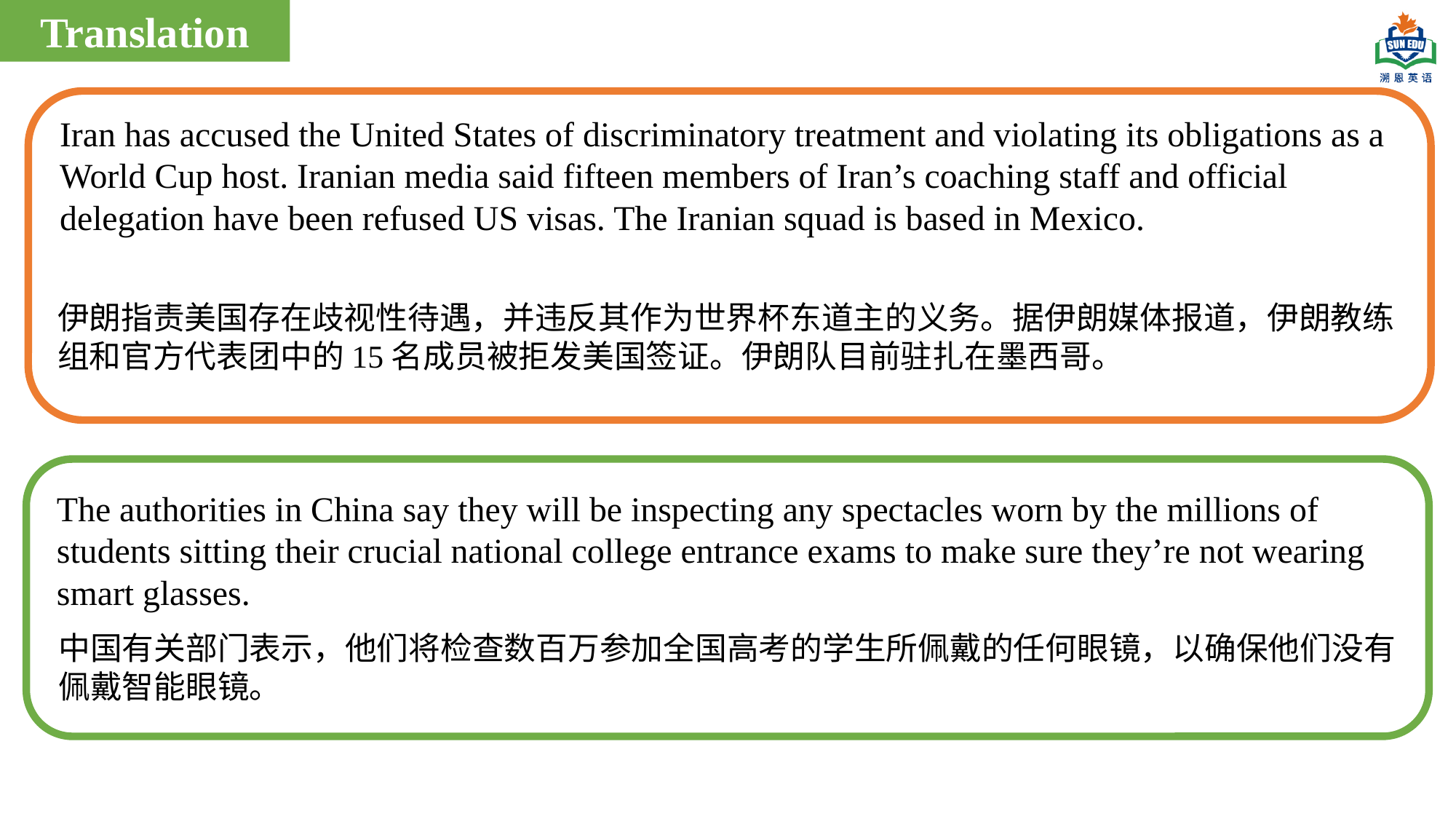

Translation

Iran has accused the United States of discriminatory treatment and violating its obligations as a World Cup host. Iranian media said fifteen members of Iran’s coaching staff and official delegation have been refused US visas. The Iranian squad is based in Mexico.
伊朗指责美国存在歧视性待遇，并违反其作为世界杯东道主的义务。据伊朗媒体报道，伊朗教练组和官方代表团中的15名成员被拒发美国签证。伊朗队目前驻扎在墨西哥。

The authorities in China say they will be inspecting any spectacles worn by the millions of students sitting their crucial national college entrance exams to make sure they’re not wearing smart glasses.
中国有关部门表示，他们将检查数百万参加全国高考的学生所佩戴的任何眼镜，以确保他们没有佩戴智能眼镜。